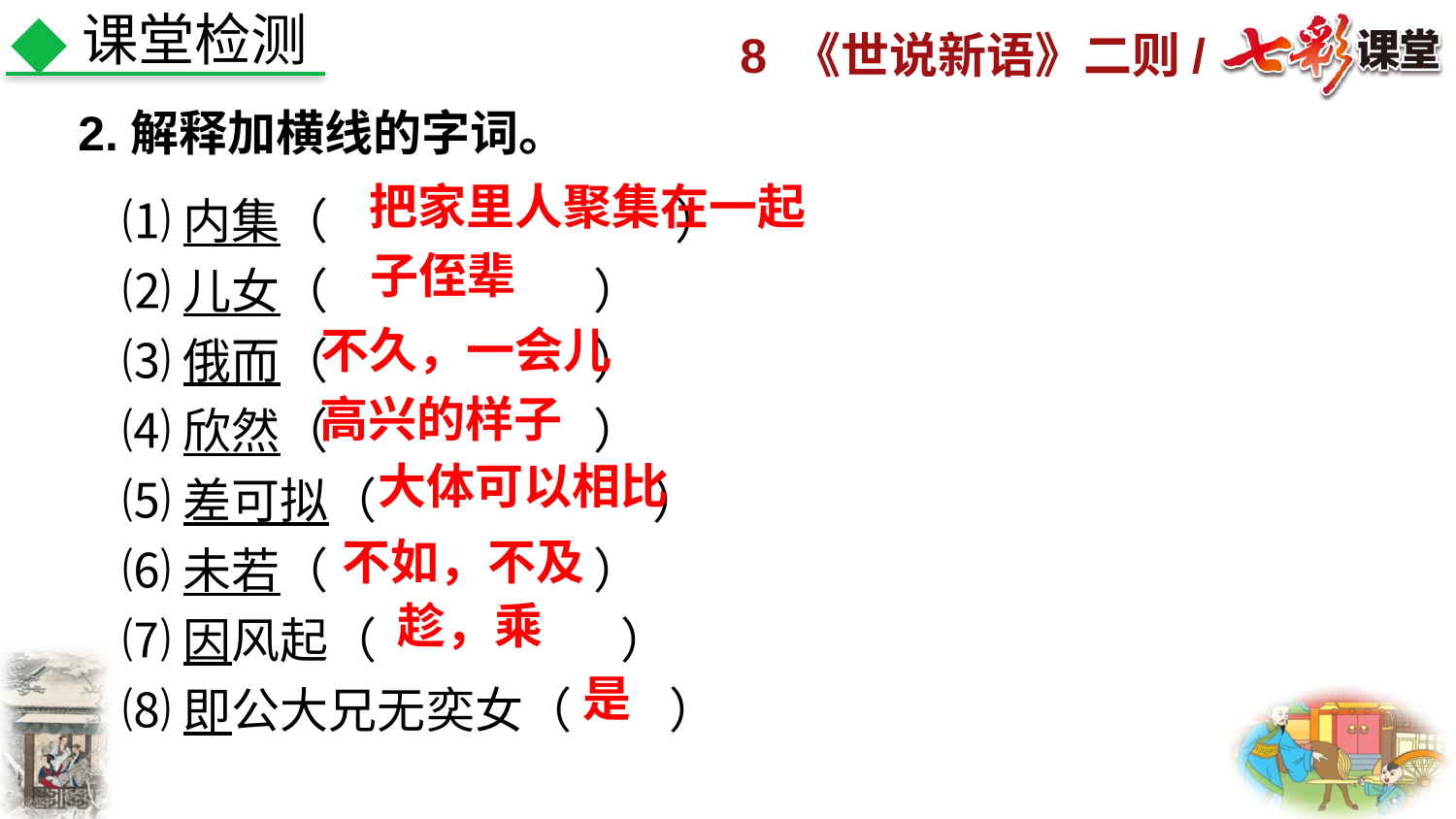

课堂检测

2.解释加横线的字词。
把家里人聚集在一起
⑴内集（                      ）
⑵儿女（            ）
⑶俄而（            ）
⑷欣然（            ）
⑸差可拟（             ）
⑹未若（            ）
⑺因风起（          ）
⑻即公大兄无奕女（    ）
子侄辈
不久，一会儿
高兴的样子
大体可以相比
不如，不及
趁，乘
是